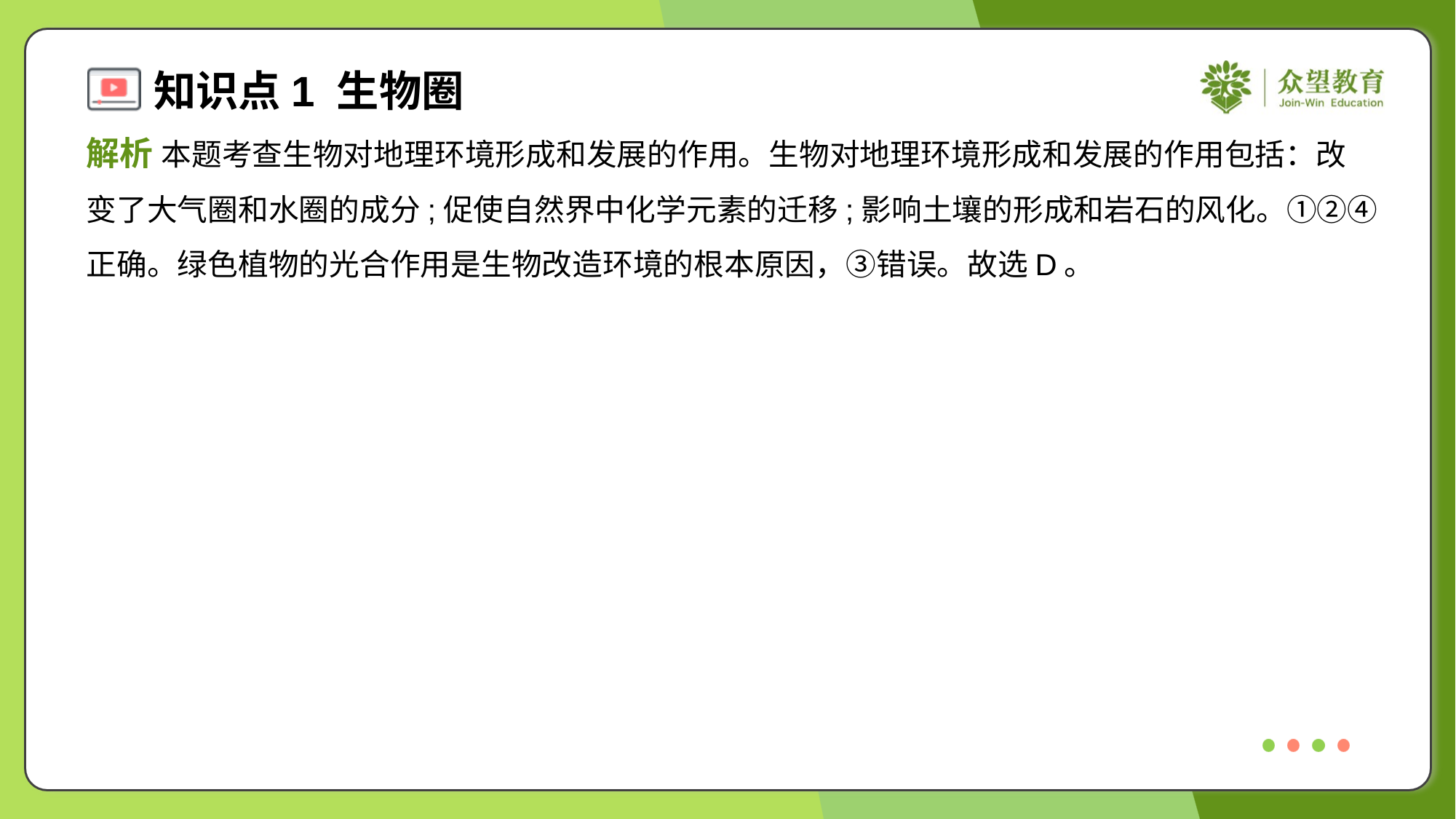

解析 本题考查生物对地理环境形成和发展的作用。生物对地理环境形成和发展的作用包括：改
变了大气圈和水圈的成分;促使自然界中化学元素的迁移;影响土壤的形成和岩石的风化。①②④
正确。绿色植物的光合作用是生物改造环境的根本原因，③错误。故选D。